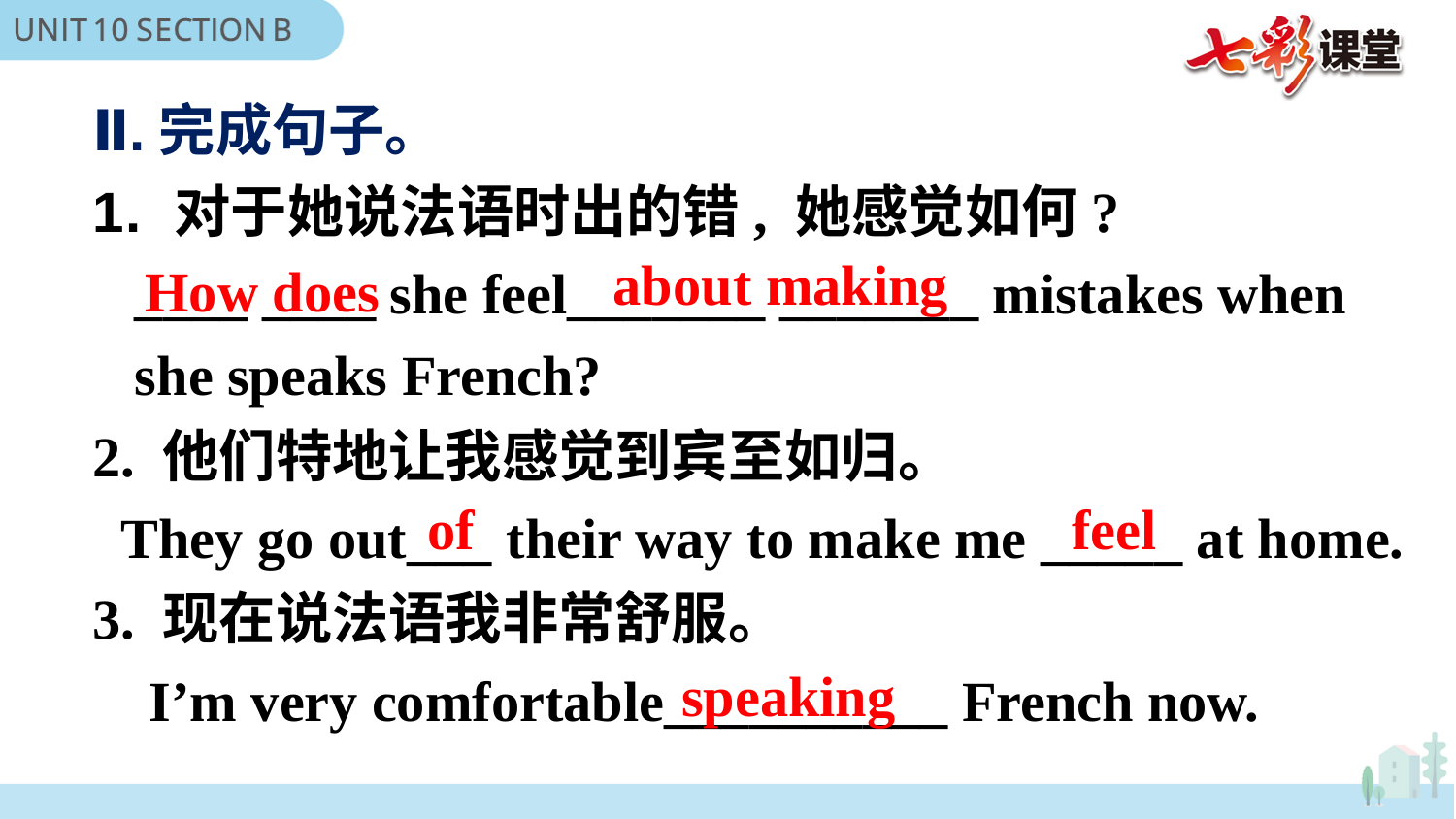

Ⅱ.完成句子。
对于她说法语时出的错, 她感觉如何?
   ____ ____ she feel_______ _______ mistakes when
   she speaks French?
2. 他们特地让我感觉到宾至如归。
  They go out___ their way to make me _____ at home.
3. 现在说法语我非常舒服。
    I’m very comfortable__________ French now.
about making
How does
of
feel
speaking